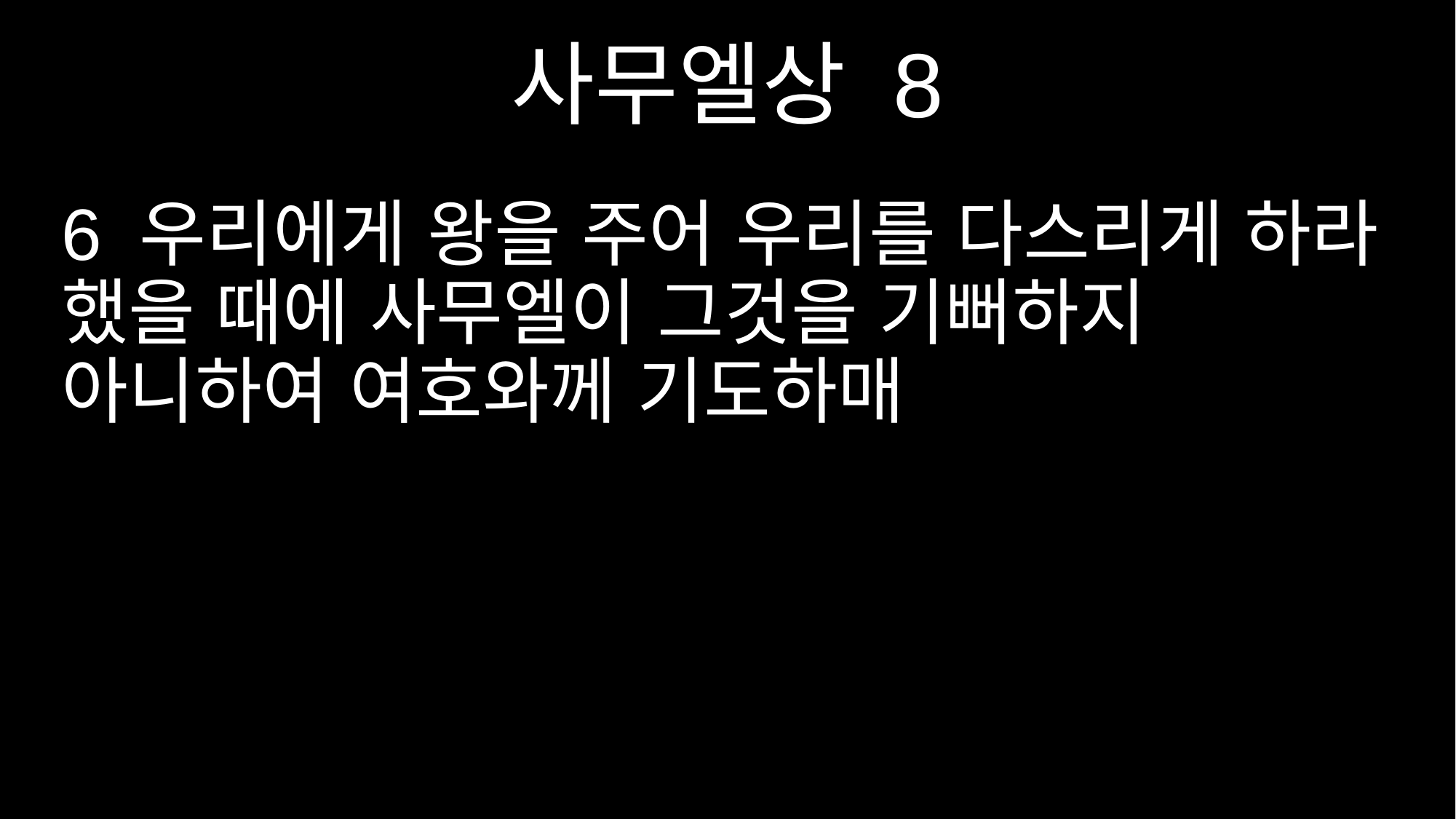

사무엘상 8
6 우리에게 왕을 주어 우리를 다스리게 하라 했을 때에 사무엘이 그것을 기뻐하지 아니하여 여호와께 기도하매